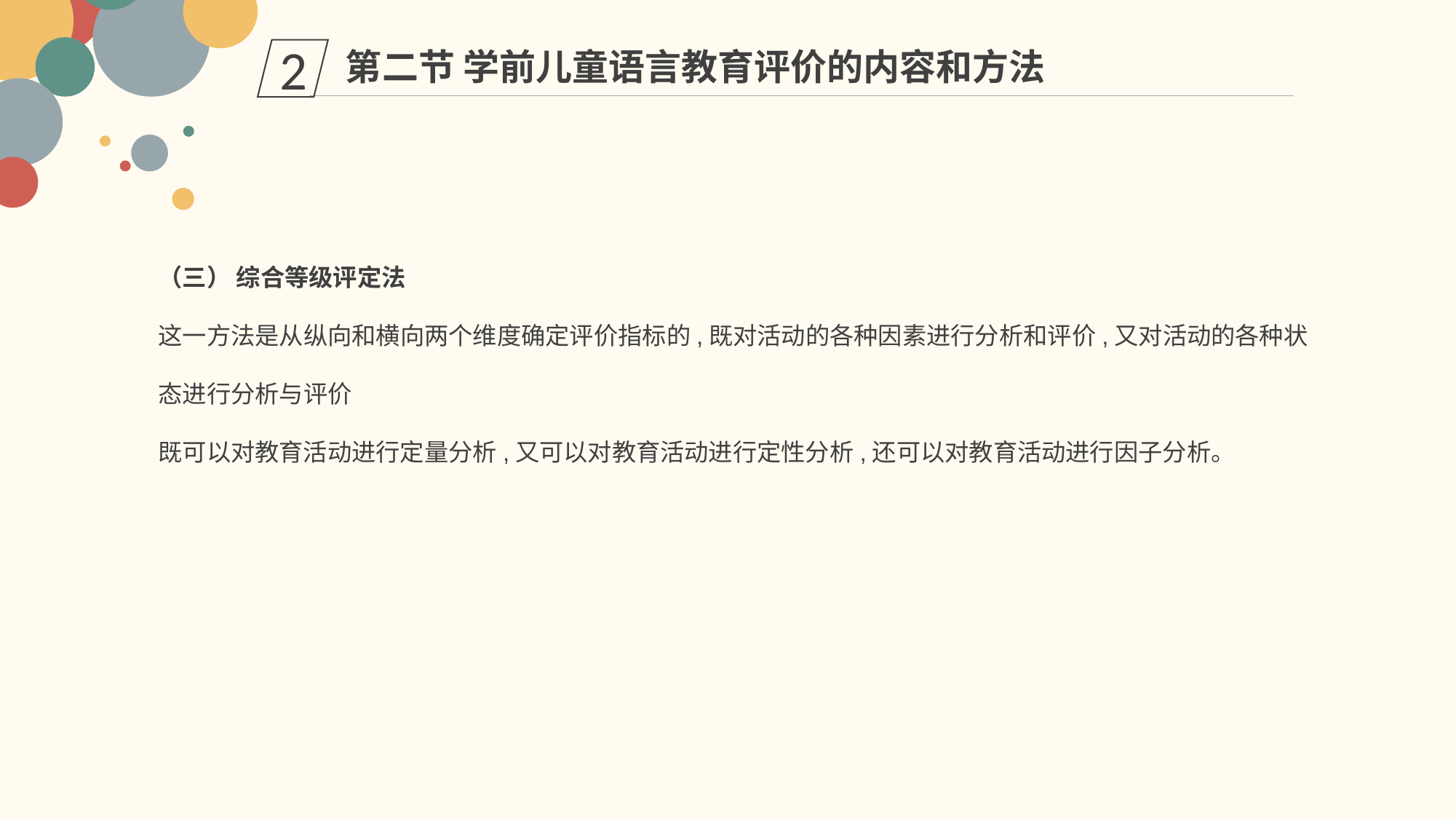

第二节 学前儿童语言教育评价的内容和方法
2
（三） 综合等级评定法
这一方法是从纵向和横向两个维度确定评价指标的,既对活动的各种因素进行分析和评价,又对活动的各种状态进行分析与评价
既可以对教育活动进行定量分析,又可以对教育活动进行定性分析,还可以对教育活动进行因子分析。